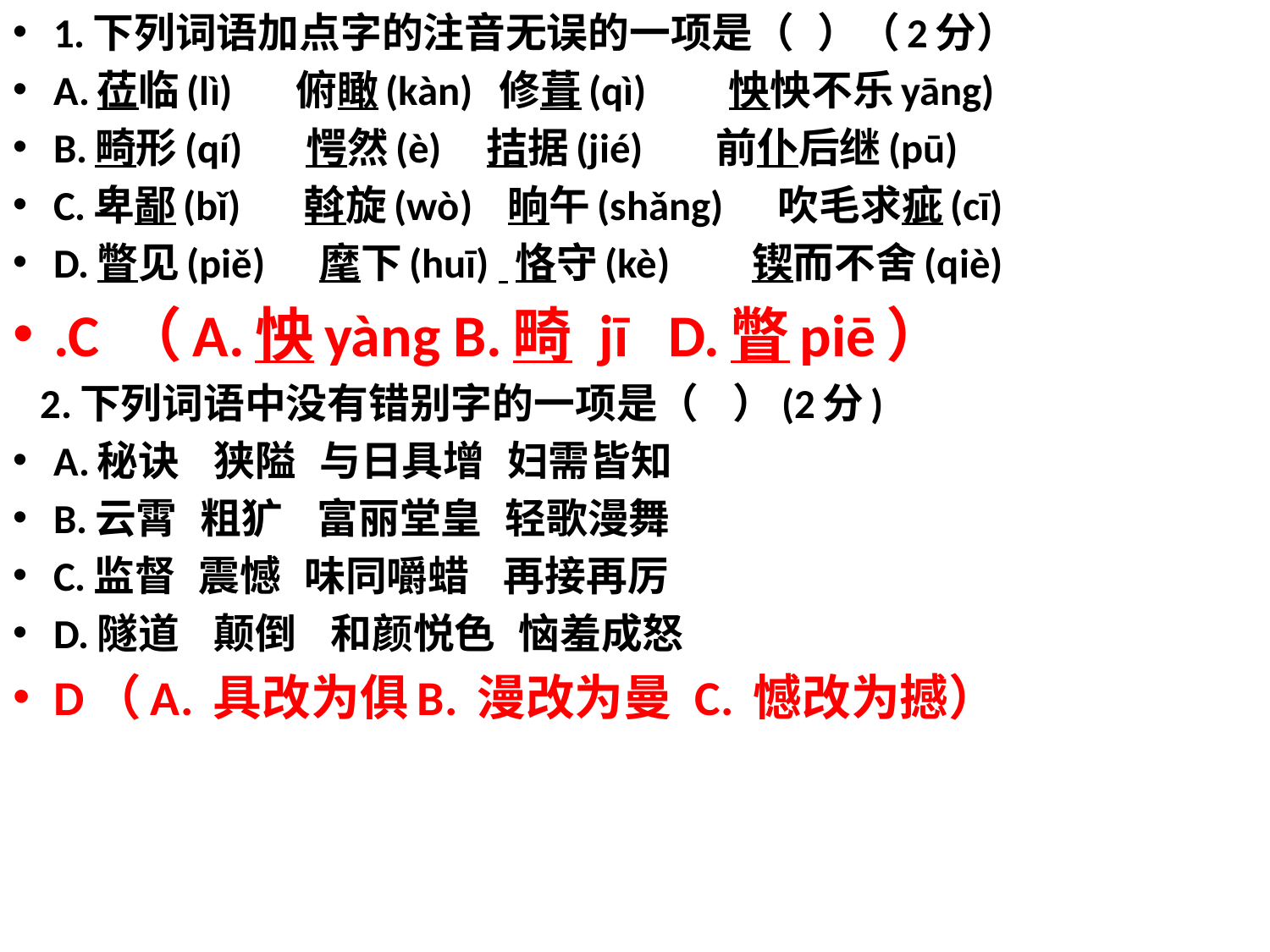

1.下列词语加点字的注音无误的一项是（  ）（2分）
A.莅临(lì)      俯瞰(kàn)  修葺(qì)        怏怏不乐yāng)
B.畸形(qí)      愕然(è)    拮据(jié)       前仆后继(pū)
C.卑鄙(bǐ)      斡旋(wò)   晌午(shǎng)     吹毛求疵(cī)
D.瞥见(piě)     麾下(huī)  恪守(kè)        锲而不舍(qiè)
.C （A.怏yàng B.畸 jī   D.瞥piē）
   2.下列词语中没有错别字的一项是（   ）(2分)
A.秘诀   狭隘  与日具增  妇需皆知
B.云霄  粗犷   富丽堂皇  轻歌漫舞
C.监督  震憾  味同嚼蜡   再接再厉
D.隧道   颠倒   和颜悦色  恼羞成怒
D（A. 具改为俱B. 漫改为曼 C. 憾改为撼）
#